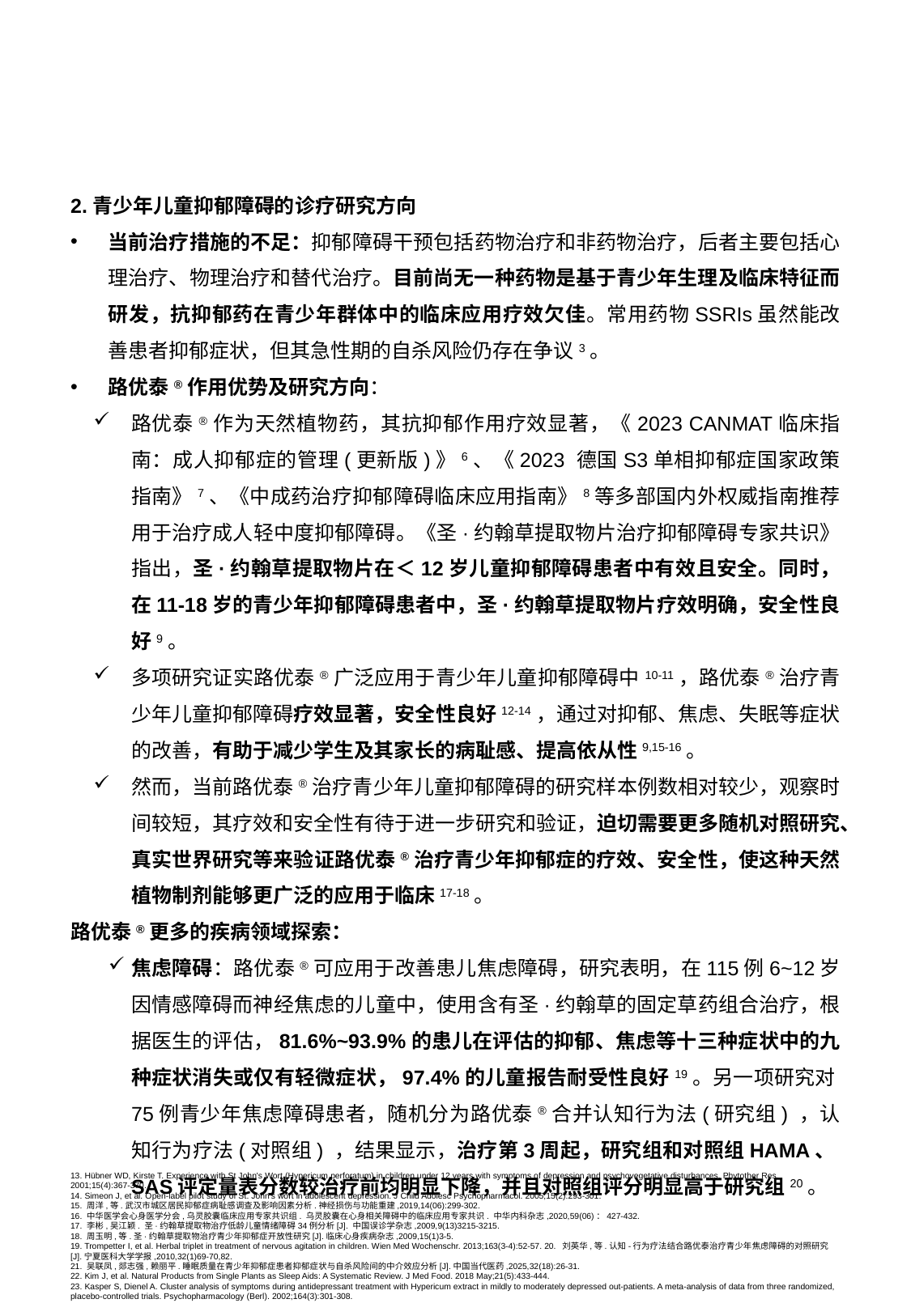

2.青少年儿童抑郁障碍的诊疗研究方向
当前治疗措施的不足：抑郁障碍干预包括药物治疗和非药物治疗，后者主要包括心理治疗、物理治疗和替代治疗。目前尚无一种药物是基于青少年生理及临床特征而研发，抗抑郁药在青少年群体中的临床应用疗效欠佳。常用药物SSRIs虽然能改善患者抑郁症状，但其急性期的自杀风险仍存在争议3。
路优泰®作用优势及研究方向：
路优泰®作为天然植物药，其抗抑郁作用疗效显著，《2023 CANMAT临床指南：成人抑郁症的管理(更新版)》6、《2023 德国S3单相抑郁症国家政策指南》7、《中成药治疗抑郁障碍临床应用指南》8等多部国内外权威指南推荐用于治疗成人轻中度抑郁障碍。《圣·约翰草提取物片治疗抑郁障碍专家共识》指出，圣·约翰草提取物片在＜12岁儿童抑郁障碍患者中有效且安全。同时，在11-18岁的青少年抑郁障碍患者中，圣·约翰草提取物片疗效明确，安全性良好9。
多项研究证实路优泰®广泛应用于青少年儿童抑郁障碍中10-11，路优泰®治疗青少年儿童抑郁障碍疗效显著，安全性良好12-14，通过对抑郁、焦虑、失眠等症状的改善，有助于减少学生及其家长的病耻感、提高依从性9,15-16。
然而，当前路优泰®治疗青少年儿童抑郁障碍的研究样本例数相对较少，观察时间较短，其疗效和安全性有待于进一步研究和验证，迫切需要更多随机对照研究、真实世界研究等来验证路优泰®治疗青少年抑郁症的疗效、安全性，使这种天然植物制剂能够更广泛的应用于临床17-18。
路优泰®更多的疾病领域探索：
焦虑障碍：路优泰®可应用于改善患儿焦虑障碍，研究表明，在115例6~12岁因情感障碍而神经焦虑的儿童中，使用含有圣·约翰草的固定草药组合治疗，根据医生的评估，81.6%~93.9%的患儿在评估的抑郁、焦虑等十三种症状中的九种症状消失或仅有轻微症状，97.4%的儿童报告耐受性良好19。另一项研究对75例青少年焦虑障碍患者，随机分为路优泰®合并认知行为法(研究组) ，认知行为疗法(对照组) ，结果显示，治疗第3周起，研究组和对照组HAMA、SAS评定量表分数较治疗前均明显下降，并且对照组评分明显高于研究组20。
13. Hübner WD, Kirste T. Experience with St John's Wort (Hypericum perforatum) in children under 12 years with symptoms of depression and psychovegetative disturbances. Phytother Res. 2001;15(4):367-370.
14. Simeon J, et al. Open-label pilot study of St. John's wort in adolescent depression. J Child Adolesc Psychopharmacol. 2005;15(2):293-301.
15. 周洋,等.武汉市城区居民抑郁症病耻感调查及影响因素分析.神经损伤与功能重建,2019,14(06):299-302.
16. 中华医学会心身医学分会,乌灵胶囊临床应用专家共识组. 乌灵胶囊在心身相关障碍中的临床应用专家共识. 中华内科杂志,2020,59(06)：427-432.
17. 李彬,吴江颖. 圣·约翰草提取物治疗低龄儿童情绪障碍34例分析[J]. 中国误诊学杂志,2009,9(13)3215-3215.
18. 周玉明,等.圣·约翰草提取物治疗青少年抑郁症开放性研究[J].临床心身疾病杂志,2009,15(1)3-5.
19. Trompetter I, et al. Herbal triplet in treatment of nervous agitation in children. Wien Med Wochenschr. 2013;163(3-4):52-57. 20. 刘英华,等.认知-行为疗法结合路优泰治疗青少年焦虑障碍的对照研究[J].宁夏医科大学学报,2010,32(1)69-70,82.
21. 吴联凤,郯志强,赖丽平.睡眠质量在青少年抑郁症患者抑郁症状与自杀风险间的中介效应分析[J].中国当代医药,2025,32(18):26-31.
22. Kim J, et al. Natural Products from Single Plants as Sleep Aids: A Systematic Review. J Med Food. 2018 May;21(5):433-444.
23. Kasper S, Dienel A. Cluster analysis of symptoms during antidepressant treatment with Hypericum extract in mildly to moderately depressed out-patients. A meta-analysis of data from three randomized, placebo-controlled trials. Psychopharmacology (Berl). 2002;164(3):301-308.